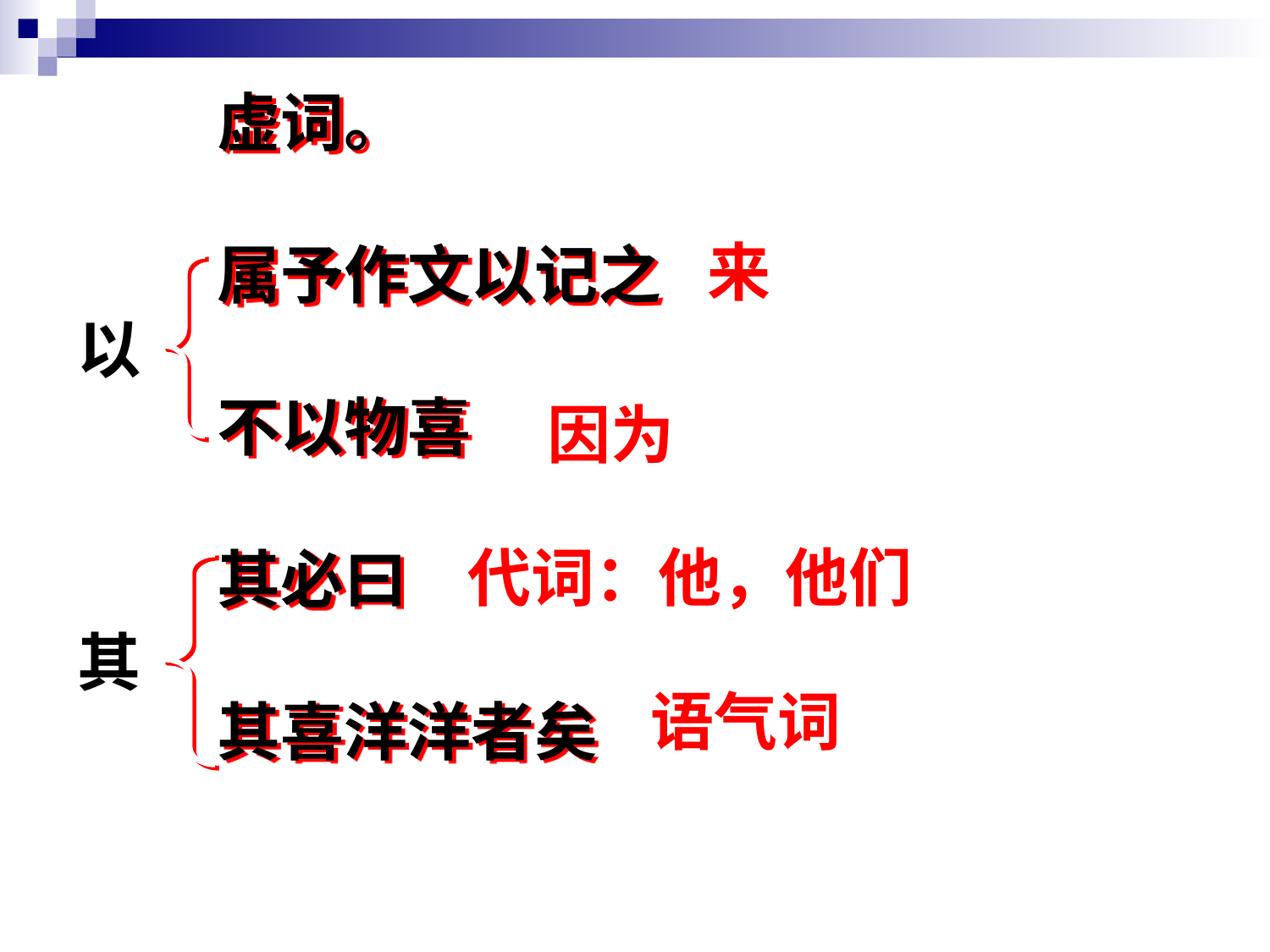

虚词。

属予作文以记之

不以物喜

其必曰

其喜洋洋者矣
来

以
因为
代词：他，他们

其
语气词